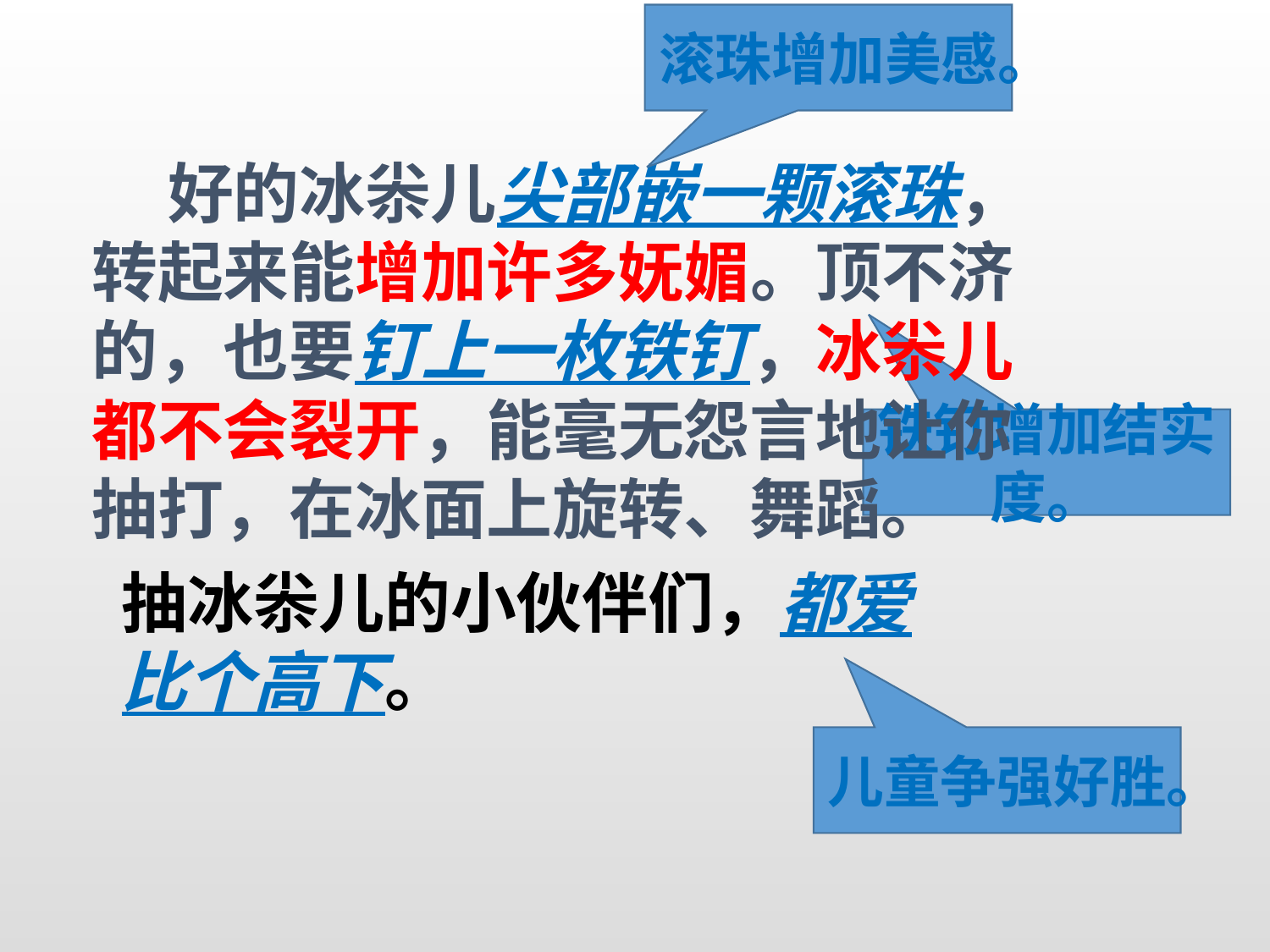

滚珠增加美感。
    好的冰尜儿尖部嵌一颗滚珠，转起来能增加许多妩媚。顶不济的，也要钉上一枚铁钉，冰尜儿都不会裂开，能毫无怨言地让你抽打，在冰面上旋转、舞蹈。
铁钉增加结实度。
抽冰尜儿的小伙伴们，都爱比个高下。
儿童争强好胜。